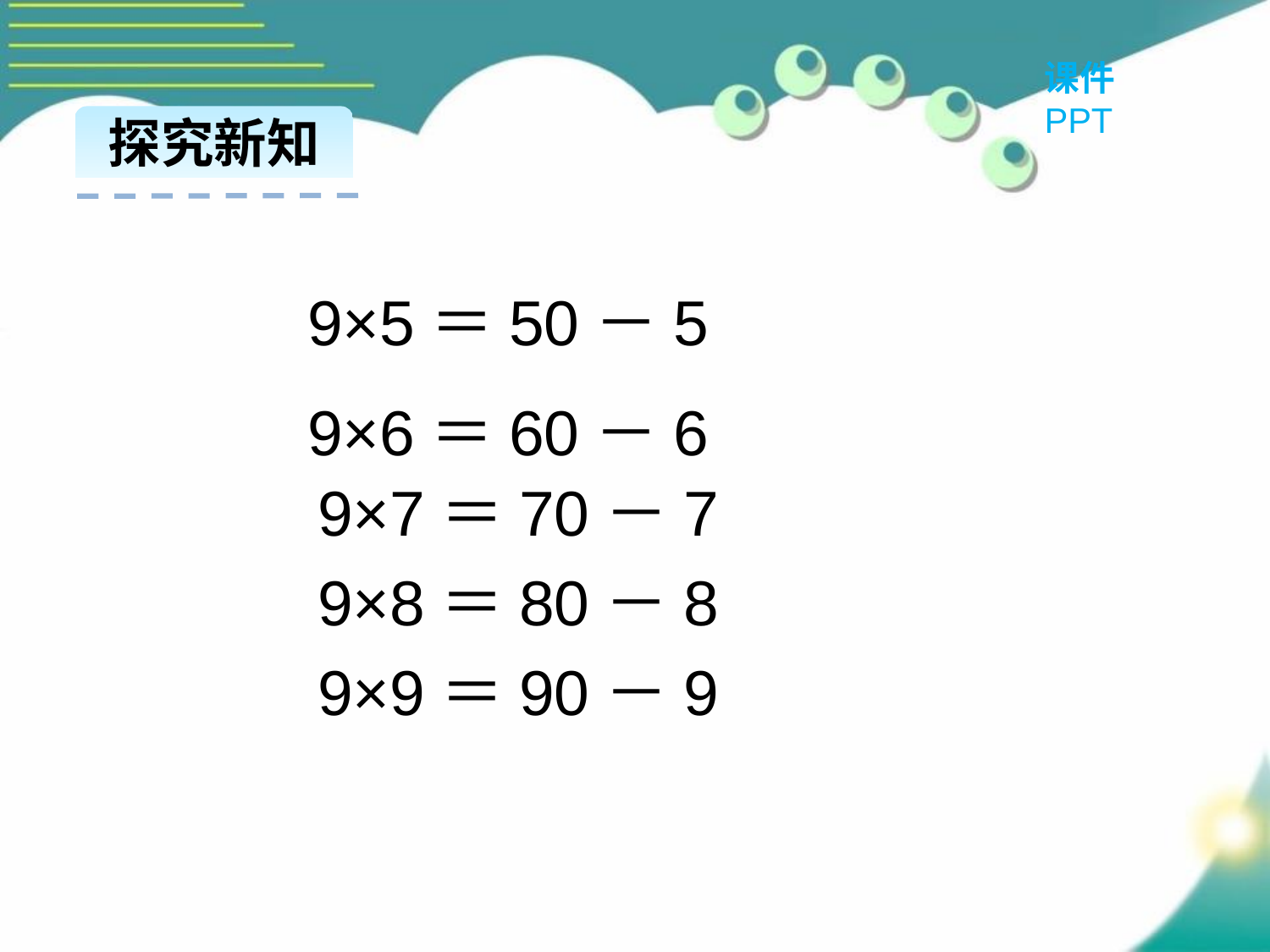

课件PPT
探究新知

9×5＝50－5
9×6＝60－6
9×7＝70－7
9×8＝80－8
9×9＝90－9